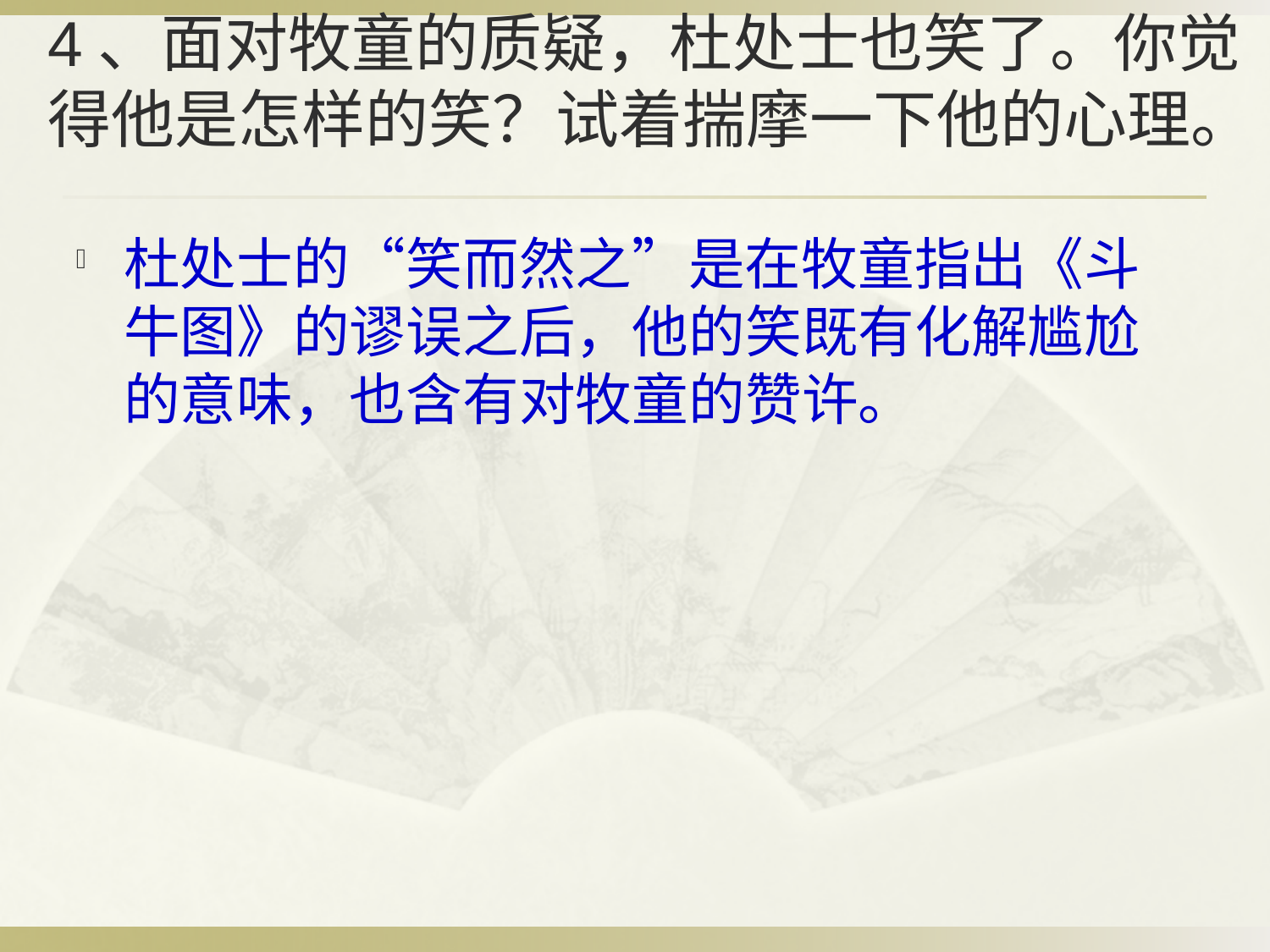

# 4、面对牧童的质疑，杜处士也笑了。你觉得他是怎样的笑？试着揣摩一下他的心理。
杜处士的“笑而然之”是在牧童指出《斗牛图》的谬误之后，他的笑既有化解尴尬的意味，也含有对牧童的赞许。